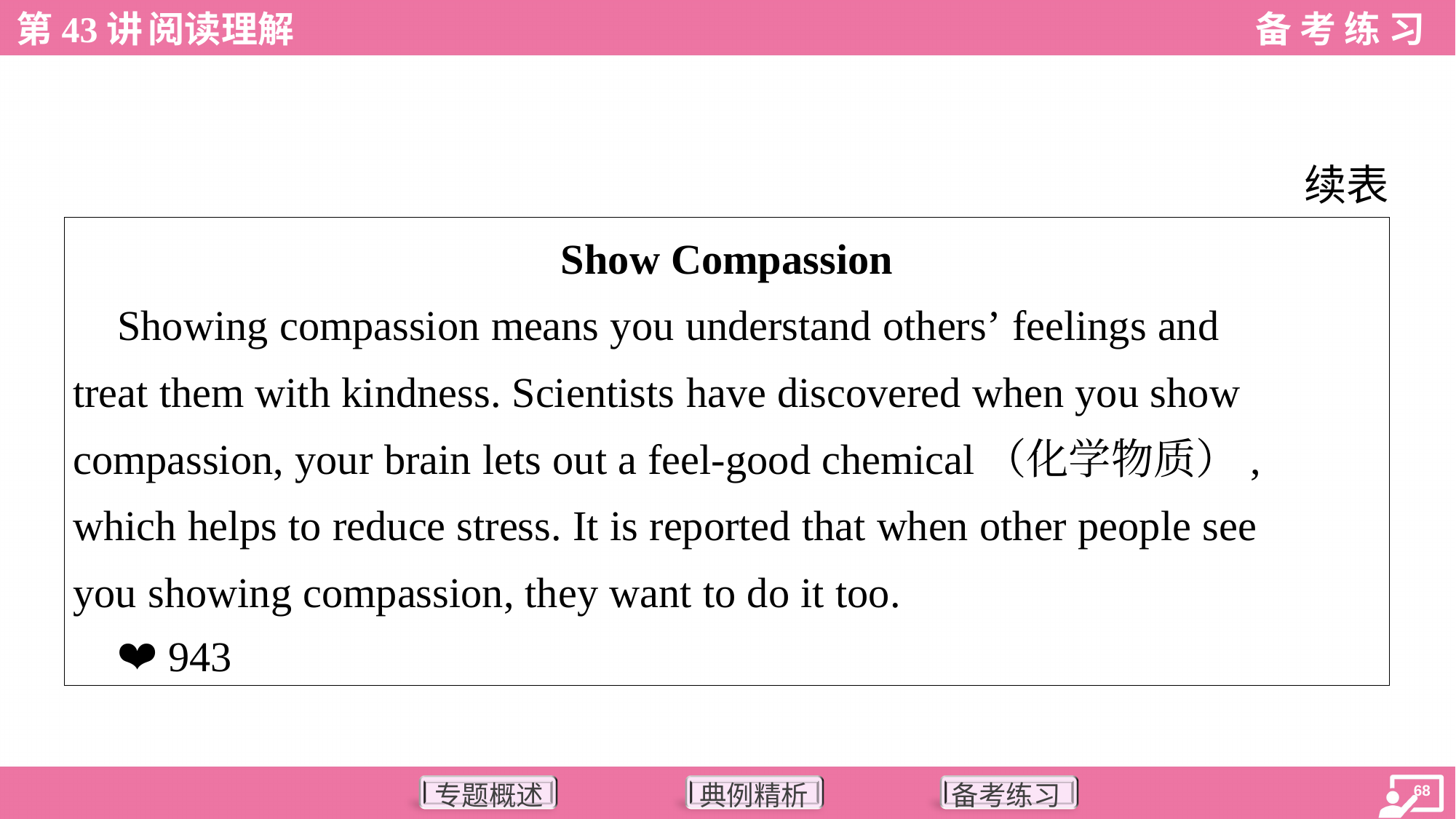

续表
| Show Compassion Showing compassion means you understand others’ feelings and treat them with kindness. Scientists have discovered when you show compassion, your brain lets out a feel-good chemical（化学物质）, which helps to reduce stress. It is reported that when other people see you showing compassion, they want to do it too. ❤ 943 |
| --- |